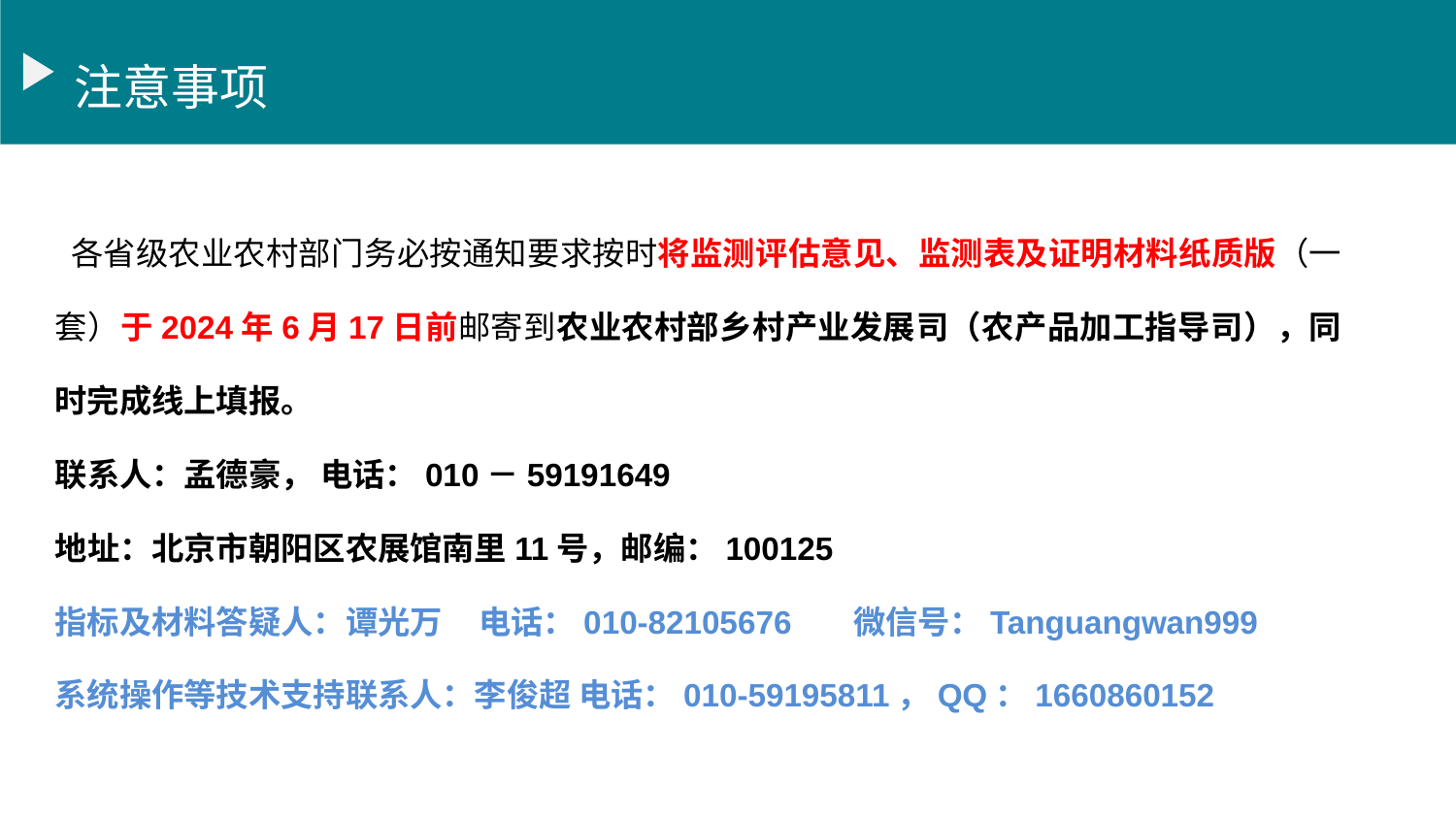

注意事项

 各省级农业农村部门务必按通知要求按时将监测评估意见、监测表及证明材料纸质版（一套）于2024年6月17日前邮寄到农业农村部乡村产业发展司（农产品加工指导司），同时完成线上填报。
联系人：孟德豪， 电话：010－59191649
地址：北京市朝阳区农展馆南里11号，邮编：100125
指标及材料答疑人：谭光万     电话：010-82105676      微信号：Tanguangwan999
系统操作等技术支持联系人：李俊超 电话：010-59195811，QQ：1660860152